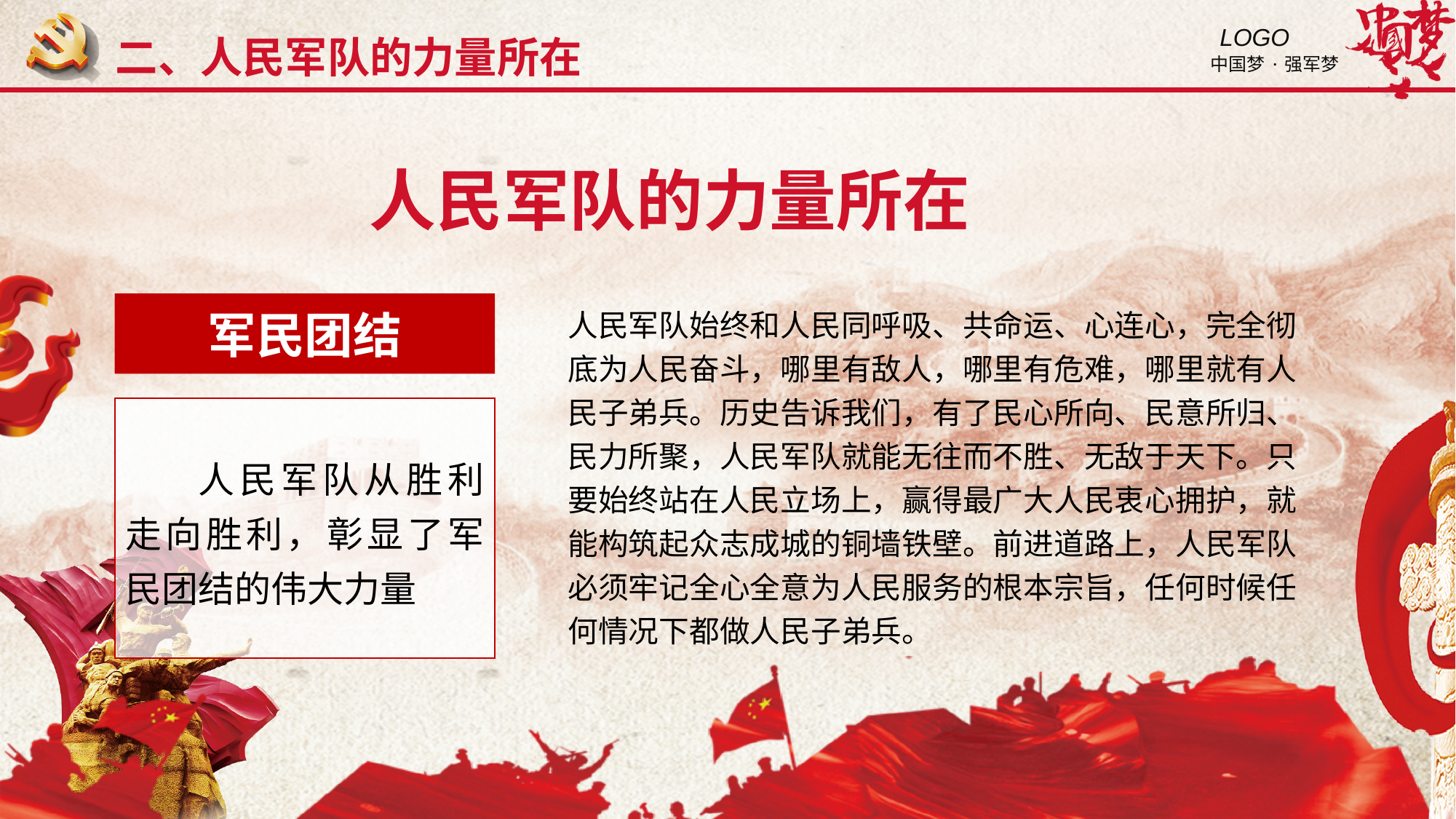

人民军队的力量所在
军民团结
人民军队始终和人民同呼吸、共命运、心连心，完全彻底为人民奋斗，哪里有敌人，哪里有危难，哪里就有人民子弟兵。历史告诉我们，有了民心所向、民意所归、民力所聚，人民军队就能无往而不胜、无敌于天下。只要始终站在人民立场上，赢得最广大人民衷心拥护，就能构筑起众志成城的铜墙铁壁。前进道路上，人民军队必须牢记全心全意为人民服务的根本宗旨，任何时候任何情况下都做人民子弟兵。
人民军队从胜利走向胜利，彰显了军民团结的伟大力量